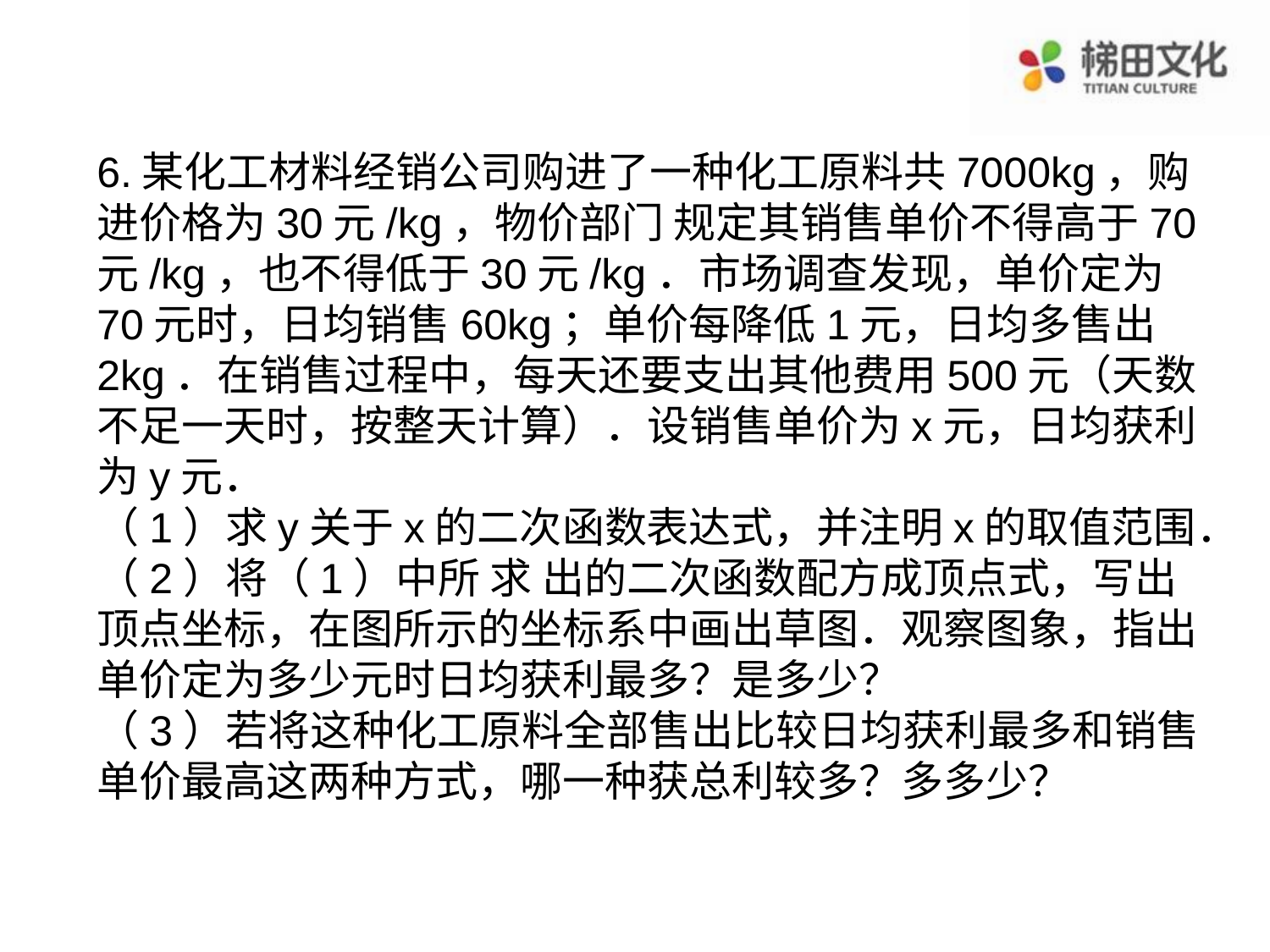

6.某化工材料经销公司购进了一种化工原料共7000kg，购进价格为30元/kg，物价部门 规定其销售单价不得高于70元/kg，也不得低于30元/kg．市场调查发现，单价定为70元时，日均销售60kg；单价每降低1元，日均多售出2kg．在销售过程中，每天还要支出其他费用500元（天数不足一天时，按整天计算）．设销售单价为x元，日均获利为y元．
（1）求y关于x的二次函数表达式，并注明x的取值范围．
（2）将（1）中所 求 出的二次函数配方成顶点式，写出顶点坐标，在图所示的坐标系中画出草图．观察图象，指出单价定为多少元时日均获利最多？是多少？
（3）若将这种化工原料全部售出比较日均获利最多和销售单价最高这两种方式，哪一种获总利较多？多多少？